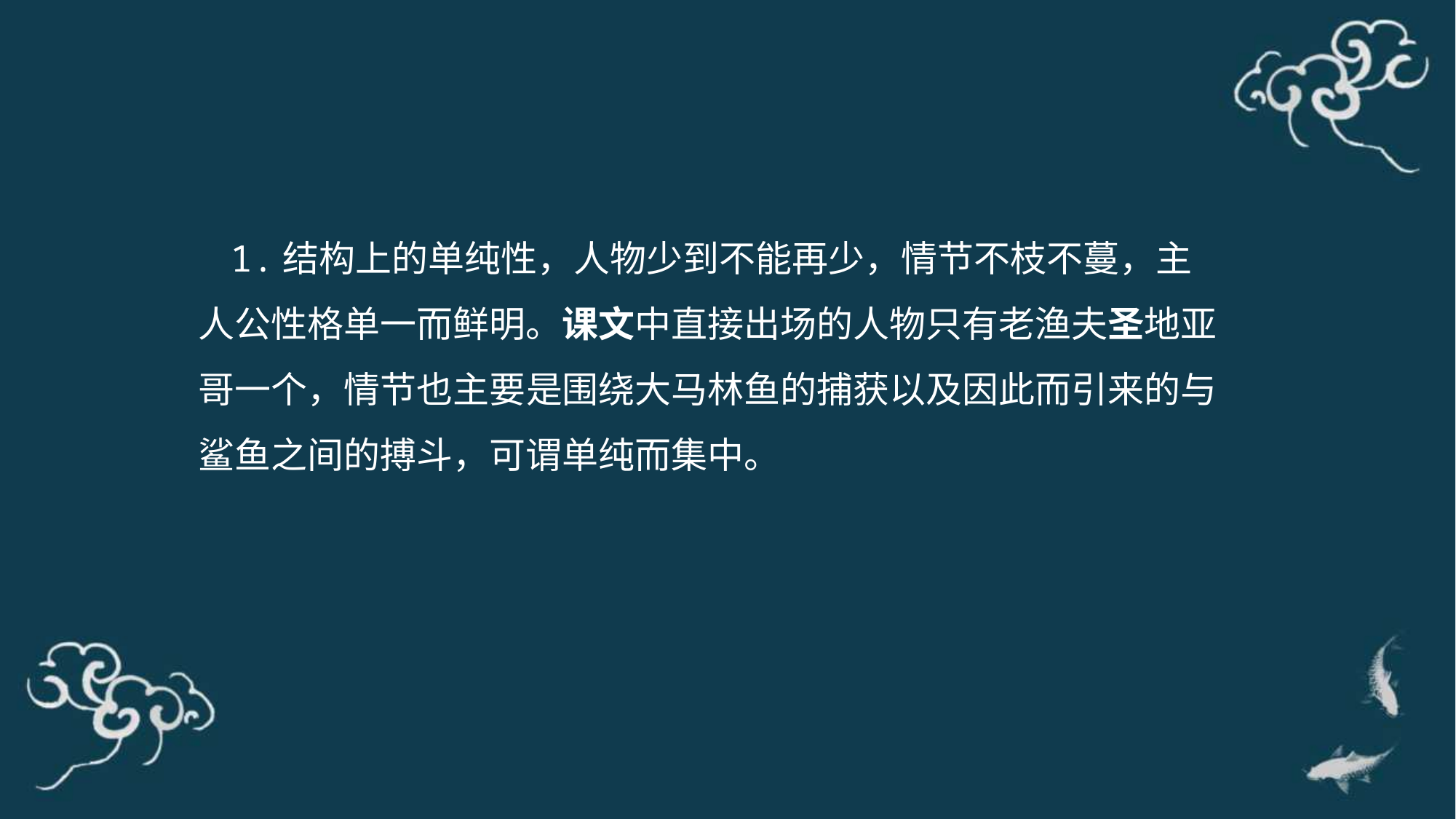

1.结构上的单纯性，人物少到不能再少，情节不枝不蔓，主人公性格单一而鲜明。课文中直接出场的人物只有老渔夫圣地亚哥一个，情节也主要是围绕大马林鱼的捕获以及因此而引来的与鲨鱼之间的搏斗，可谓单纯而集中。